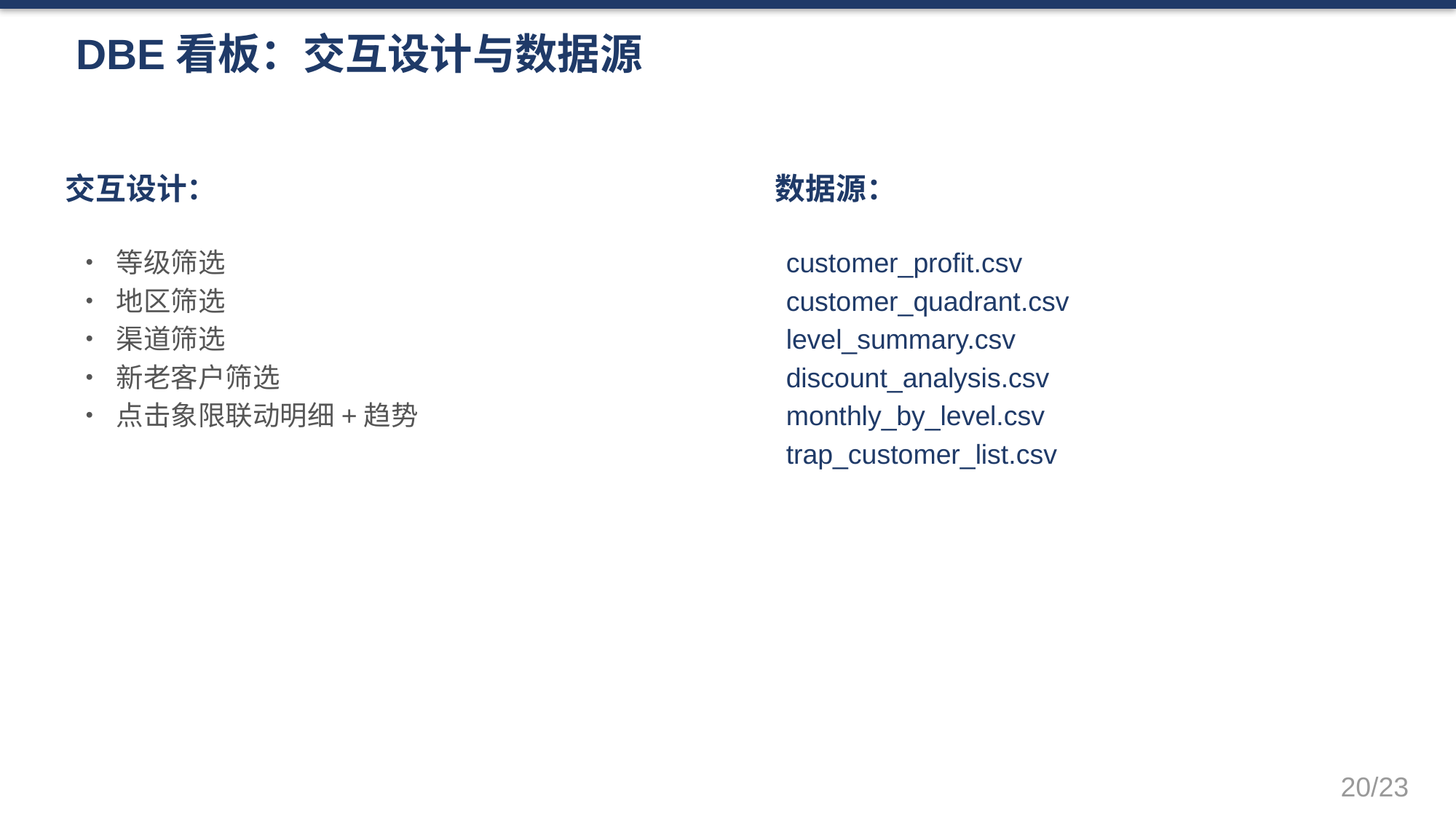

DBE看板：交互设计与数据源
交互设计：
数据源：
• 等级筛选
• 地区筛选
• 渠道筛选
• 新老客户筛选
• 点击象限联动明细+趋势
customer_profit.csv
customer_quadrant.csv
level_summary.csv
discount_analysis.csv
monthly_by_level.csv
trap_customer_list.csv
20/23